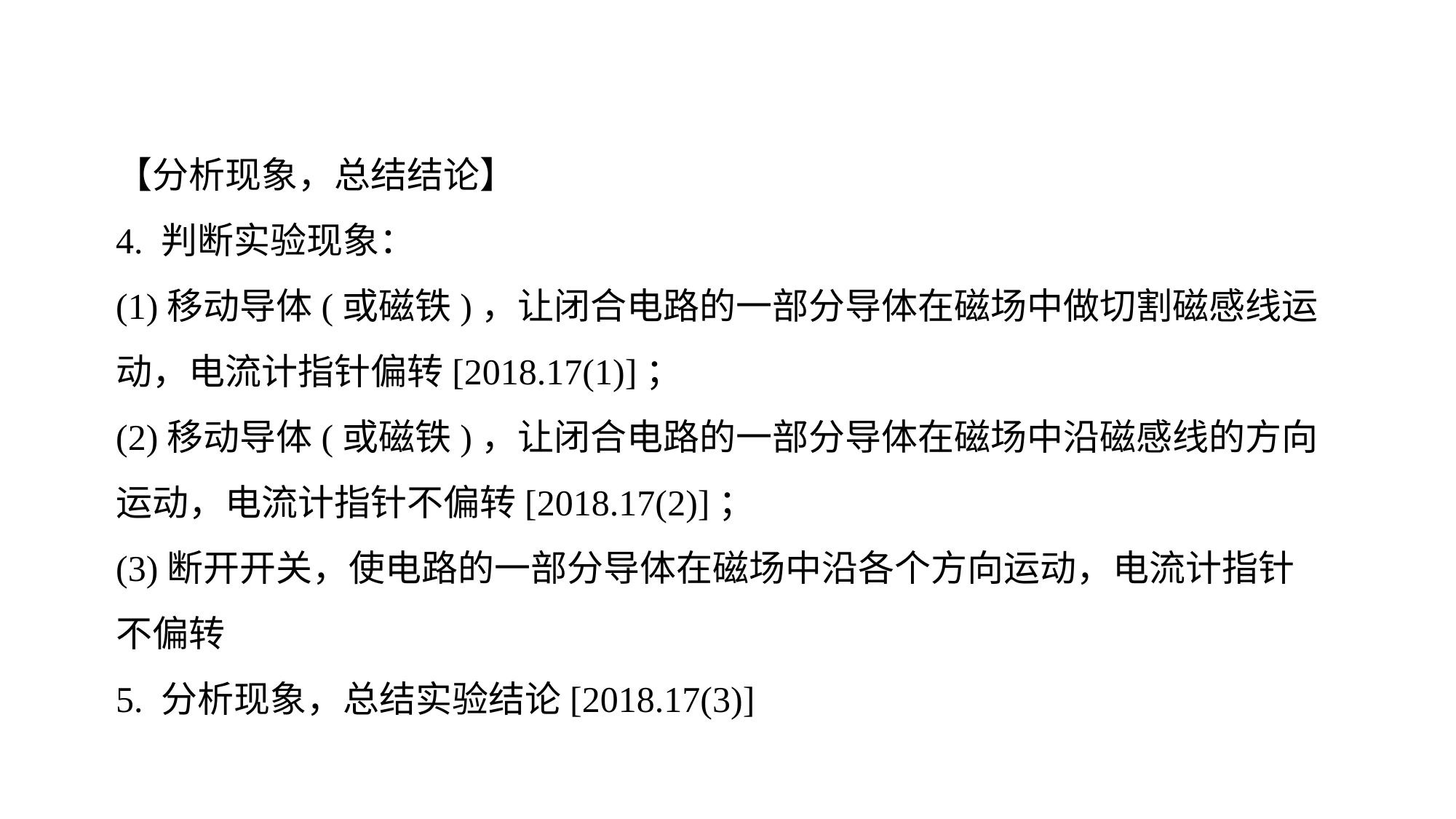

【分析现象，总结结论】
4. 判断实验现象：
(1)移动导体(或磁铁)，让闭合电路的一部分导体在磁场中做切割磁感线运动，电流计指针偏转[2018.17(1)]；
(2)移动导体(或磁铁)，让闭合电路的一部分导体在磁场中沿磁感线的方向运动，电流计指针不偏转[2018.17(2)]；
(3)断开开关，使电路的一部分导体在磁场中沿各个方向运动，电流计指针不偏转
5. 分析现象，总结实验结论[2018.17(3)]